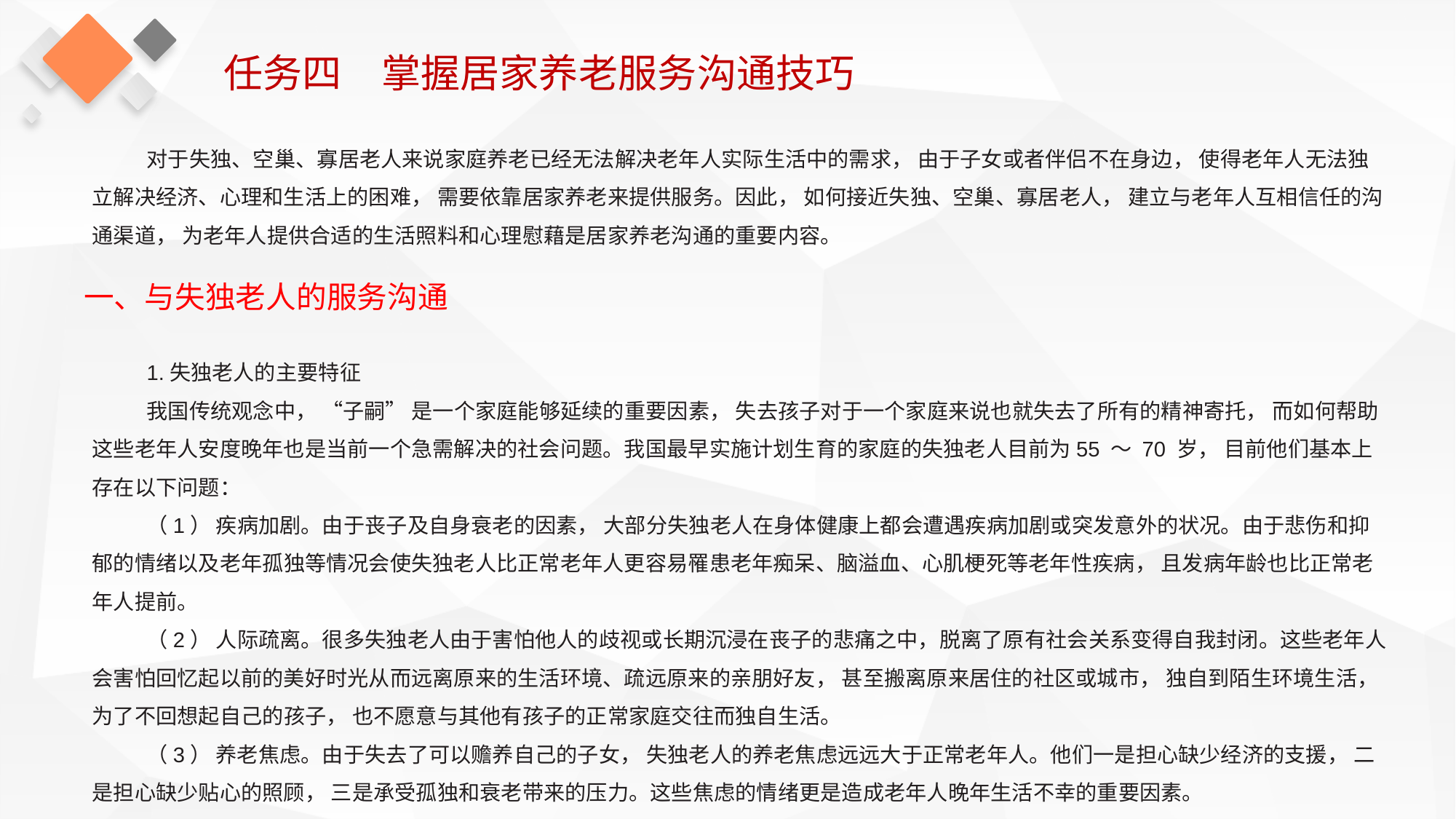

任务四　掌握居家养老服务沟通技巧
对于失独、空巢、寡居老人来说家庭养老已经无法解决老年人实际生活中的需求， 由于子女或者伴侣不在身边， 使得老年人无法独立解决经济、心理和生活上的困难， 需要依靠居家养老来提供服务。因此， 如何接近失独、空巢、寡居老人， 建立与老年人互相信任的沟通渠道， 为老年人提供合适的生活照料和心理慰藉是居家养老沟通的重要内容。
一、与失独老人的服务沟通
1.失独老人的主要特征
我国传统观念中， “子嗣” 是一个家庭能够延续的重要因素， 失去孩子对于一个家庭来说也就失去了所有的精神寄托， 而如何帮助这些老年人安度晚年也是当前一个急需解决的社会问题。我国最早实施计划生育的家庭的失独老人目前为55 ～ 70 岁， 目前他们基本上存在以下问题：
（1） 疾病加剧。由于丧子及自身衰老的因素， 大部分失独老人在身体健康上都会遭遇疾病加剧或突发意外的状况。由于悲伤和抑郁的情绪以及老年孤独等情况会使失独老人比正常老年人更容易罹患老年痴呆、脑溢血、心肌梗死等老年性疾病， 且发病年龄也比正常老年人提前。
（2） 人际疏离。很多失独老人由于害怕他人的歧视或长期沉浸在丧子的悲痛之中，脱离了原有社会关系变得自我封闭。这些老年人会害怕回忆起以前的美好时光从而远离原来的生活环境、疏远原来的亲朋好友， 甚至搬离原来居住的社区或城市， 独自到陌生环境生活， 为了不回想起自己的孩子， 也不愿意与其他有孩子的正常家庭交往而独自生活。
（3） 养老焦虑。由于失去了可以赡养自己的子女， 失独老人的养老焦虑远远大于正常老年人。他们一是担心缺少经济的支援， 二是担心缺少贴心的照顾， 三是承受孤独和衰老带来的压力。这些焦虑的情绪更是造成老年人晚年生活不幸的重要因素。